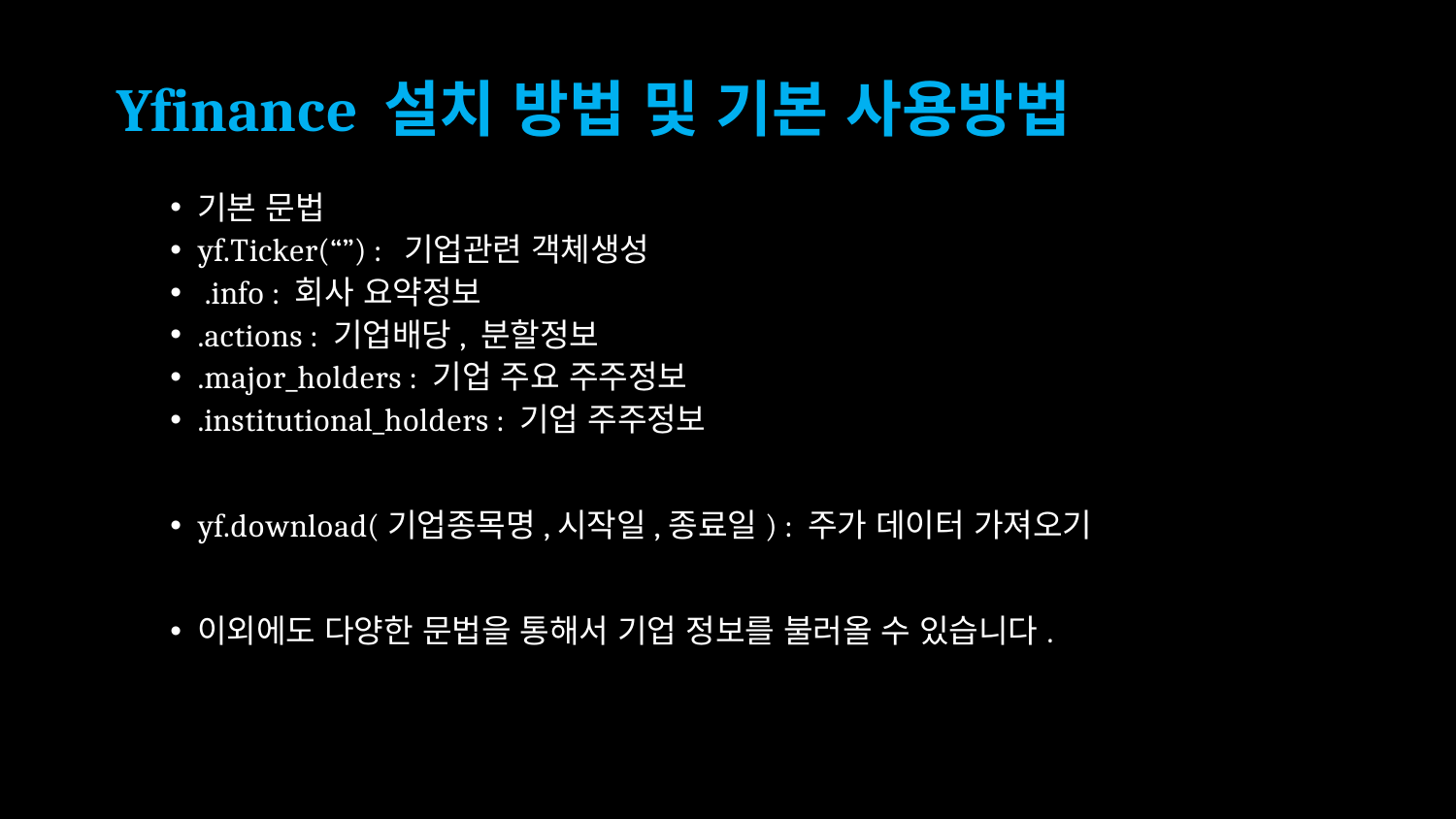

# Yfinance 설치 방법 및 기본 사용방법
기본 문법
yf.Ticker(“”) :  기업관련 객체생성
 .info : 회사 요약정보
.actions : 기업배당, 분할정보
.major_holders : 기업 주요 주주정보
.institutional_holders : 기업 주주정보

yf.download(기업종목명,시작일,종료일) : 주가 데이터 가져오기

이외에도 다양한 문법을 통해서 기업 정보를 불러올 수 있습니다.